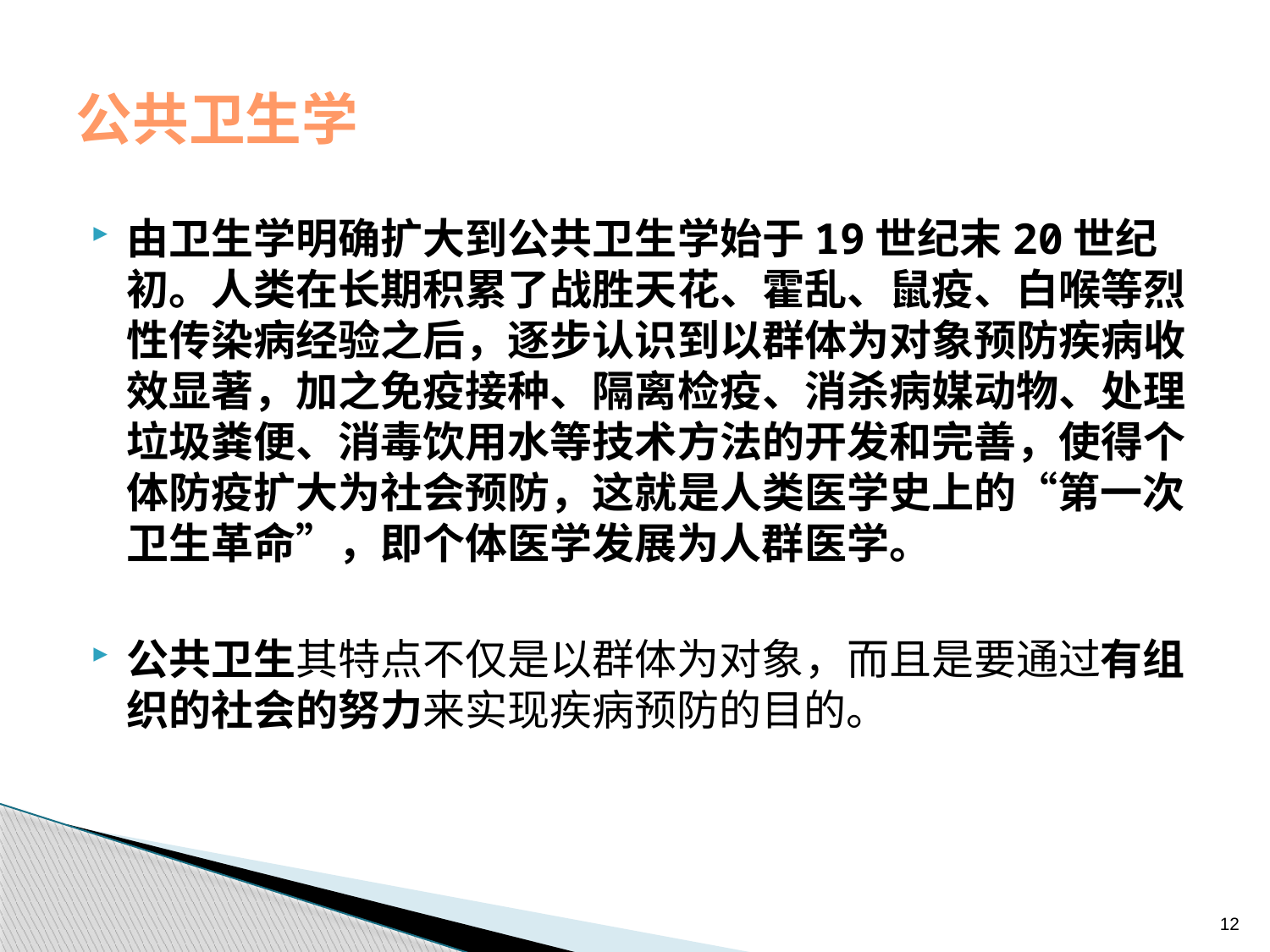

# 公共卫生学
由卫生学明确扩大到公共卫生学始于19世纪末20世纪初。人类在长期积累了战胜天花、霍乱、鼠疫、白喉等烈性传染病经验之后，逐步认识到以群体为对象预防疾病收效显著，加之免疫接种、隔离检疫、消杀病媒动物、处理垃圾粪便、消毒饮用水等技术方法的开发和完善，使得个体防疫扩大为社会预防，这就是人类医学史上的“第一次卫生革命”，即个体医学发展为人群医学。

公共卫生其特点不仅是以群体为对象，而且是要通过有组织的社会的努力来实现疾病预防的目的。

12